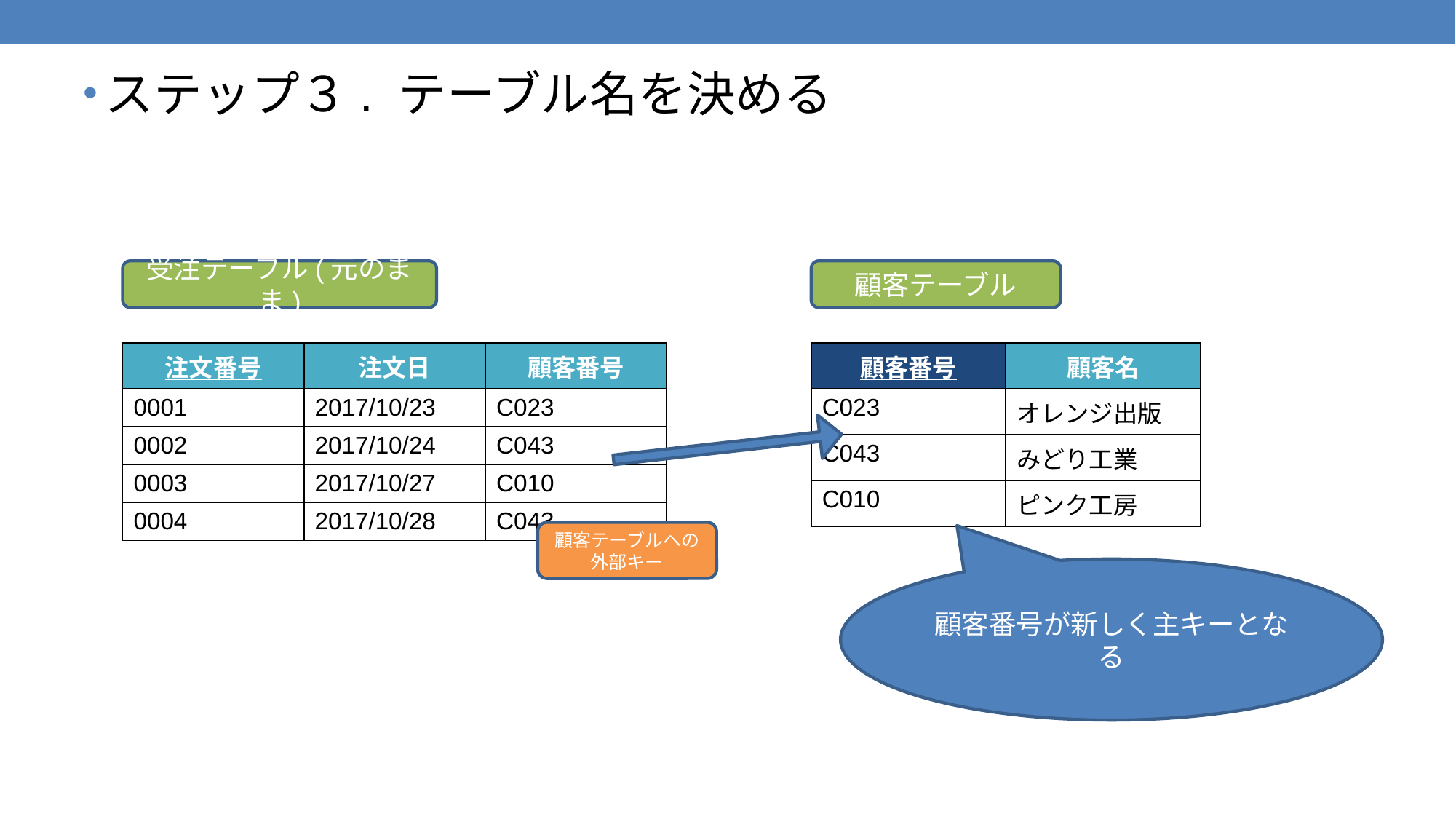

ステップ３. テーブル名を決める
受注テーブル(元のまま)
顧客テーブル

| 注文番号 | 注文日 | 顧客番号 |
| --- | --- | --- |
| 0001 | 2017/10/23 | C023 |
| 0002 | 2017/10/24 | C043 |
| 0003 | 2017/10/27 | C010 |
| 0004 | 2017/10/28 | C043 |
| 顧客番号 | 顧客名 |
| --- | --- |
| C023 | オレンジ出版 |
| C043 | みどり工業 |
| C010 | ピンク工房 |
顧客テーブルへの
外部キー
顧客番号が新しく主キーとなる